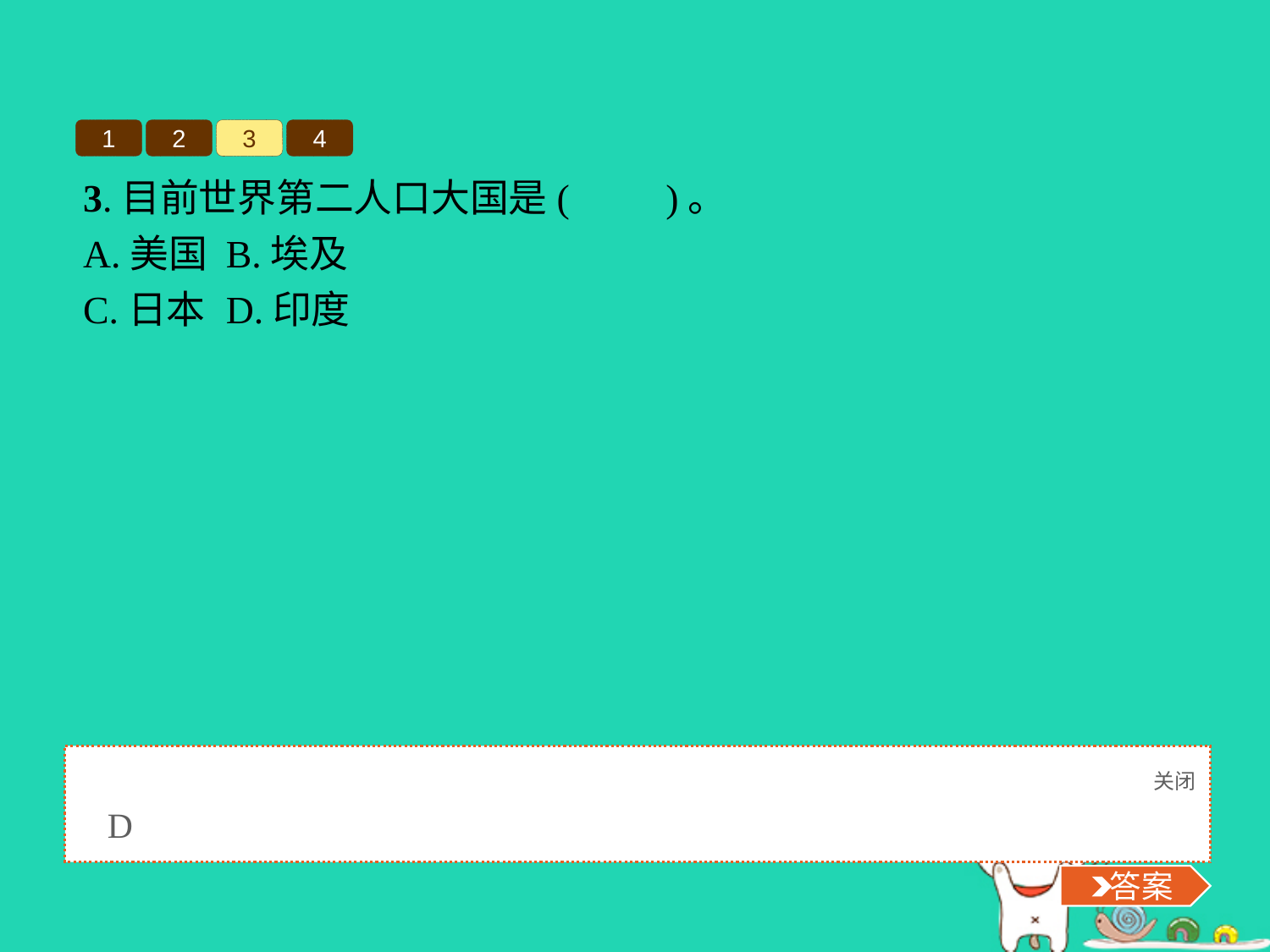

1
2
3
4
3.目前世界第二人口大国是(　　)。
A.美国	B.埃及
C.日本	D.印度

关闭
  答案

D
  答案